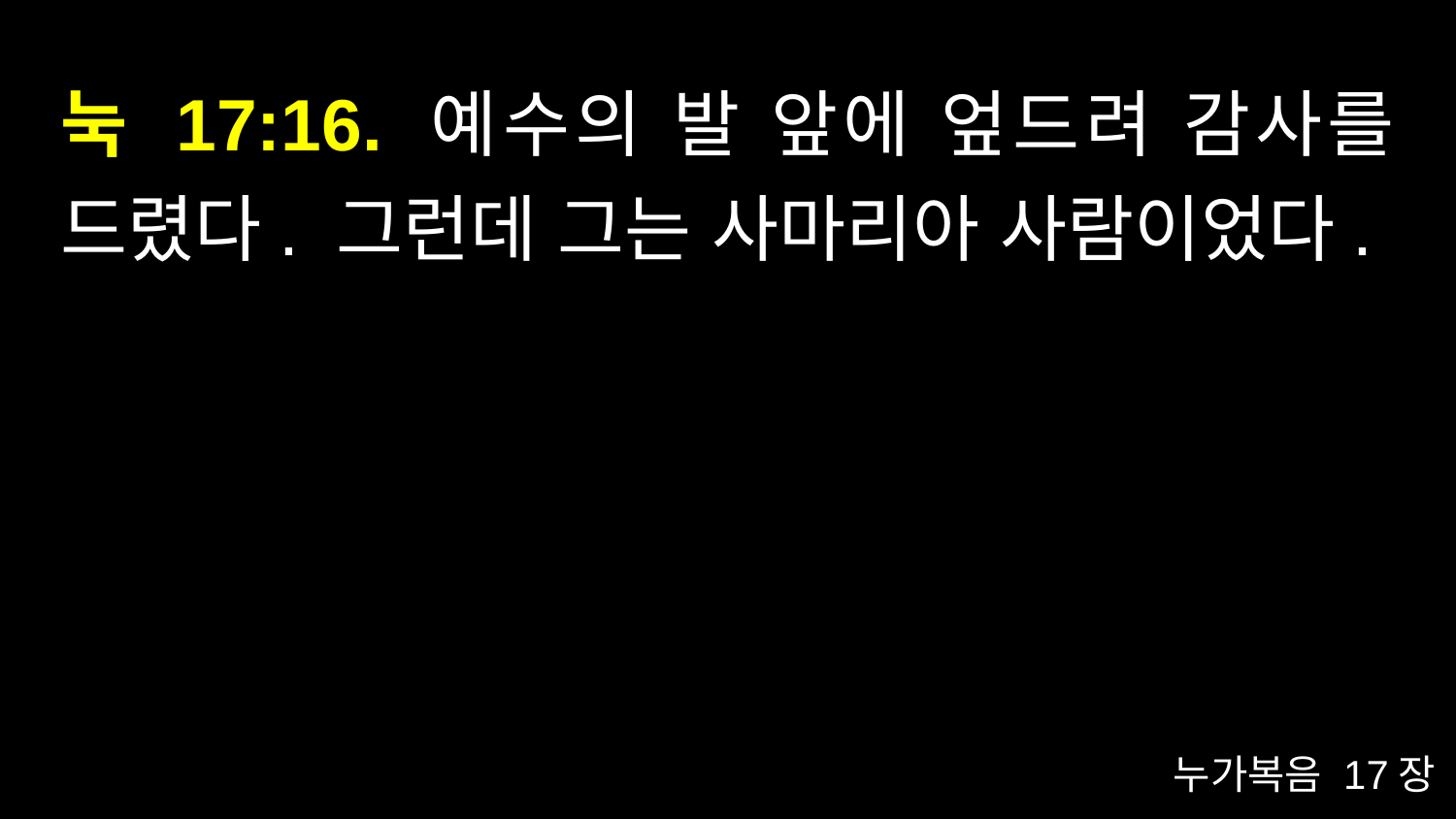

# 눅 17:16. 예수의 발 앞에 엎드려 감사를 드렸다. 그런데 그는 사마리아 사람이었다.
누가복음 17장